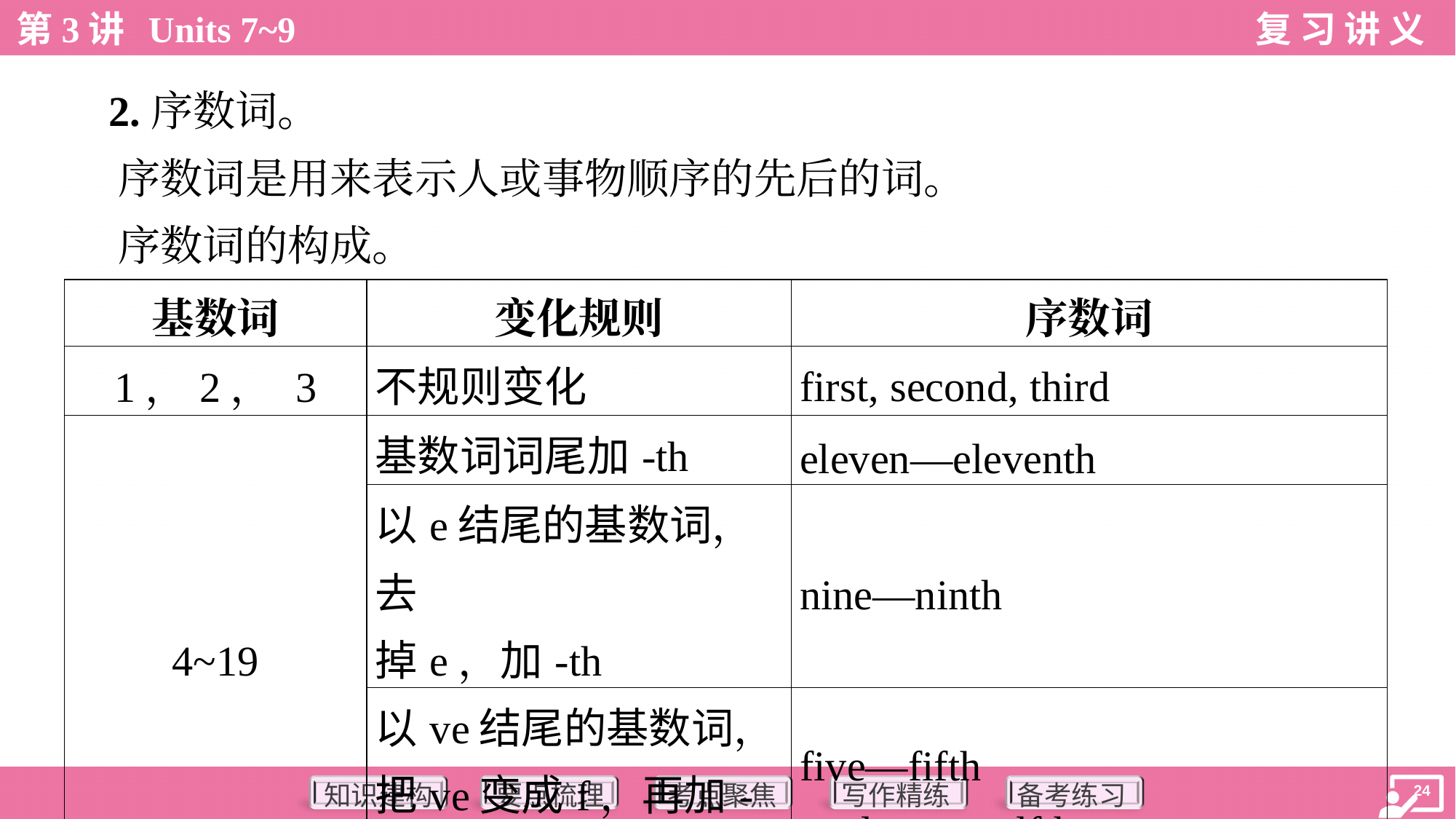

2.序数词。
    序数词是用来表示人或事物顺序的先后的词。
    序数词的构成。
| 基数词 | 变化规则 | 序数词 |
| --- | --- | --- |
| 1，2， 3 | 不规则变化 | first, second, third |
| 4~19 | 基数词词尾加-th | eleven—eleventh |
|  | 以e结尾的基数词，去 掉e，加-th | nine—ninth |
|  | 以ve结尾的基数词， 把ve变成f，再加-th | five—fifth twelve—twelfth |